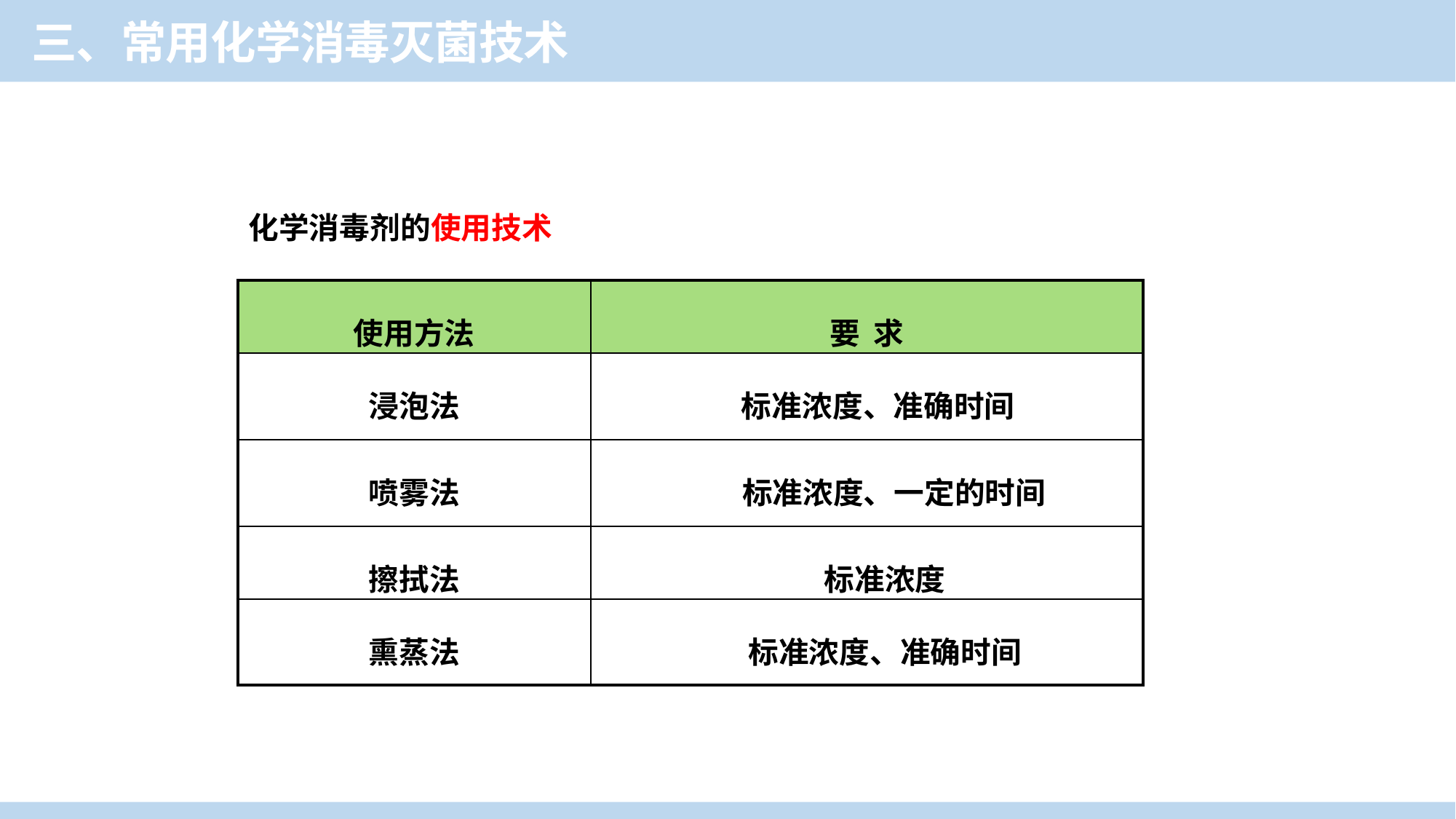

三、常用化学消毒灭菌技术
化学消毒剂的使用技术
| 使用方法 | 要 求 |
| --- | --- |
| 浸泡法 | 标准浓度、准确时间 |
| 喷雾法 | 标准浓度、一定的时间 |
| 擦拭法 | 标准浓度 |
| 熏蒸法 | 标准浓度、准确时间 |